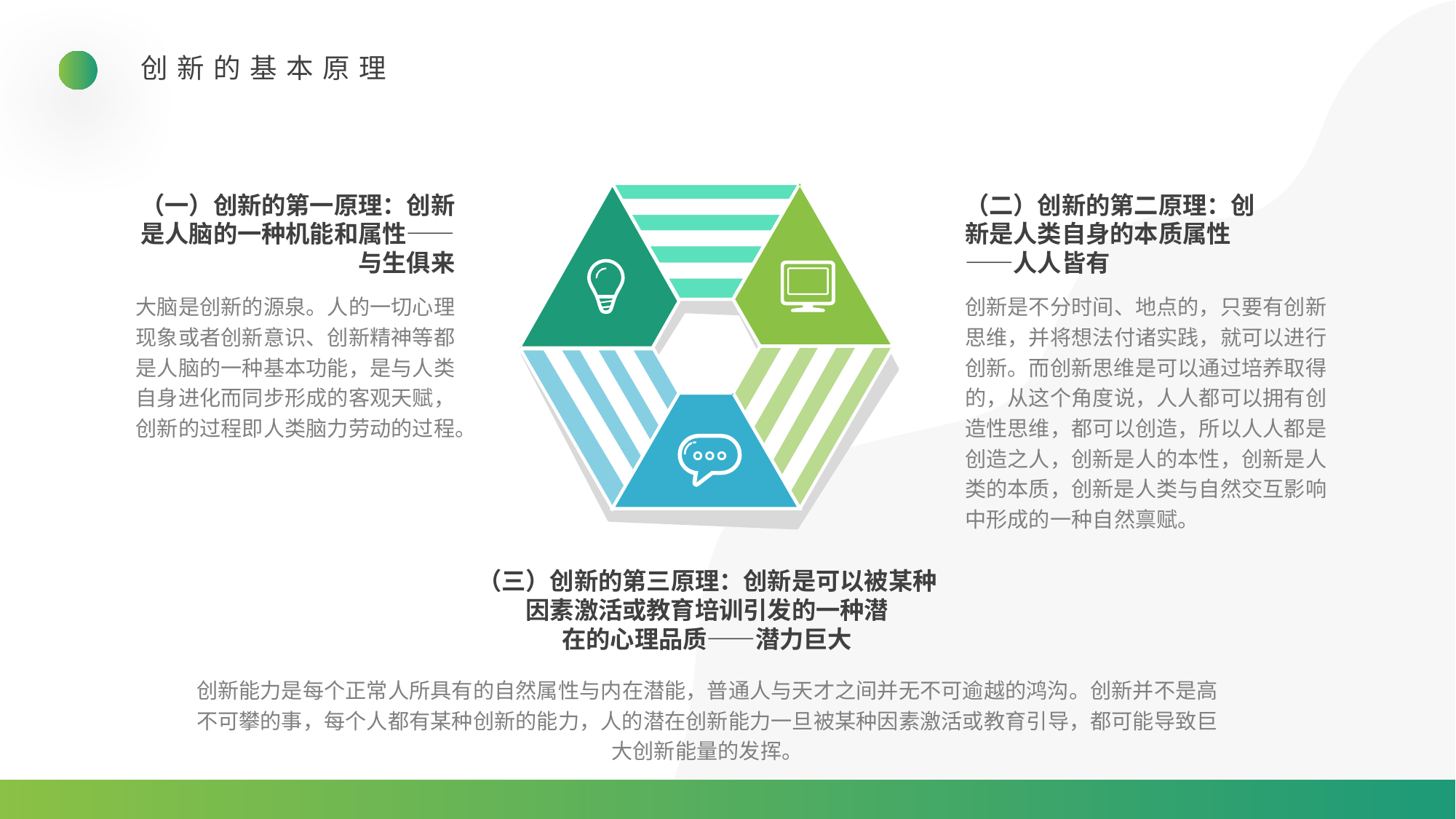

创新的基本原理

 （一）创新的第一原理：创新是人脑的一种机能和属性——与生俱来
（二）创新的第二原理：创新是人类自身的本质属性——人人皆有

大脑是创新的源泉。人的一切心理现象或者创新意识、创新精神等都是人脑的一种基本功能，是与人类自身进化而同步形成的客观天赋，创新的过程即人类脑力劳动的过程。
创新是不分时间、地点的，只要有创新思维，并将想法付诸实践，就可以进行创新。而创新思维是可以通过培养取得的，从这个角度说，人人都可以拥有创造性思维，都可以创造，所以人人都是创造之人，创新是人的本性，创新是人类的本质，创新是人类与自然交互影响中形成的一种自然禀赋。

（三）创新的第三原理：创新是可以被某种因素激活或教育培训引发的一种潜
在的心理品质——潜力巨大
创新能力是每个正常人所具有的自然属性与内在潜能，普通人与天才之间并无不可逾越的鸿沟。创新并不是高不可攀的事，每个人都有某种创新的能力，人的潜在创新能力一旦被某种因素激活或教育引导，都可能导致巨大创新能量的发挥。